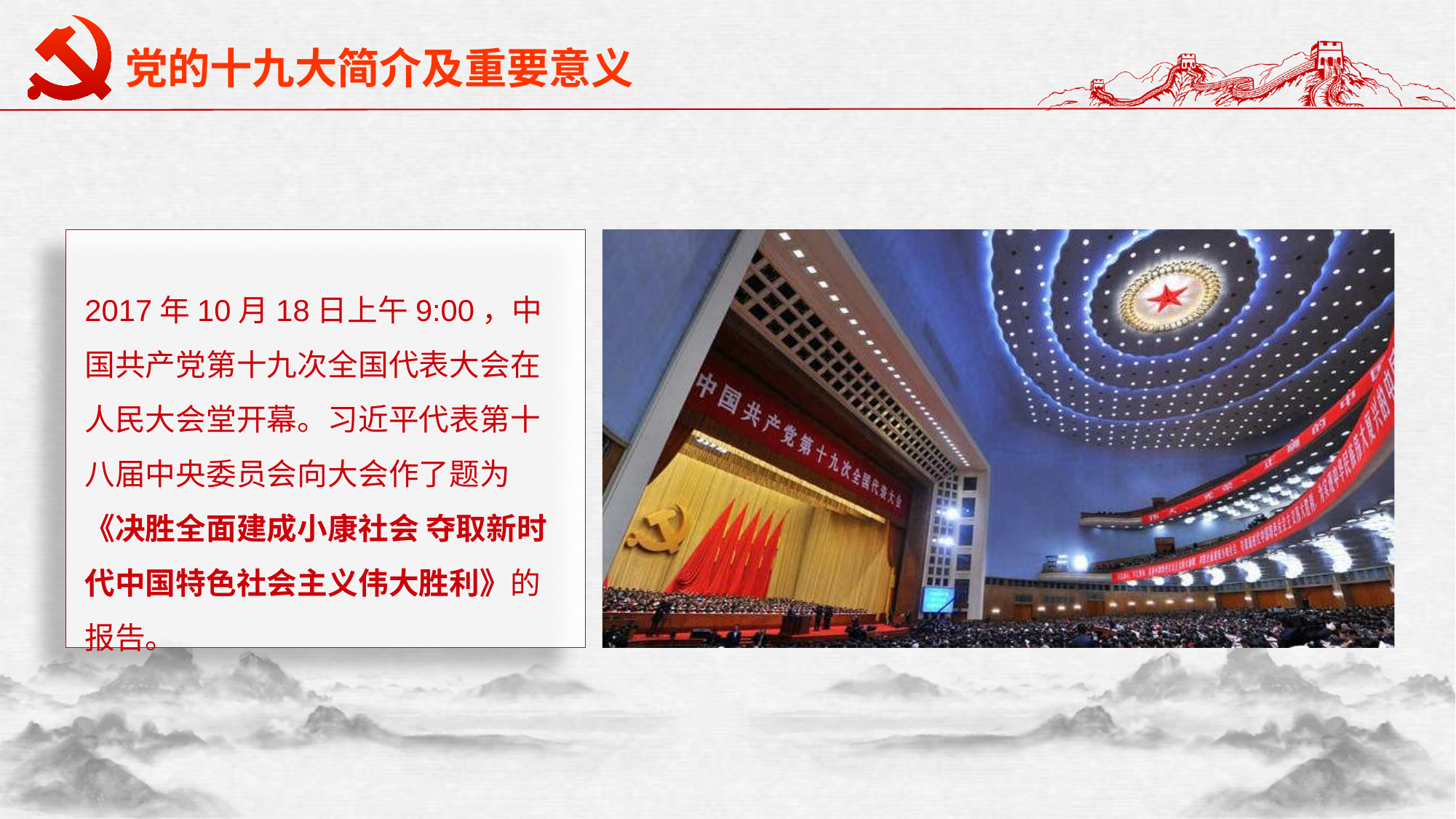

延迟符可删除
# 党的十九大简介及重要意义

2017年10月18日上午9:00，中国共产党第十九次全国代表大会在人民大会堂开幕。习近平代表第十八届中央委员会向大会作了题为《决胜全面建成小康社会 夺取新时代中国特色社会主义伟大胜利》的报告。